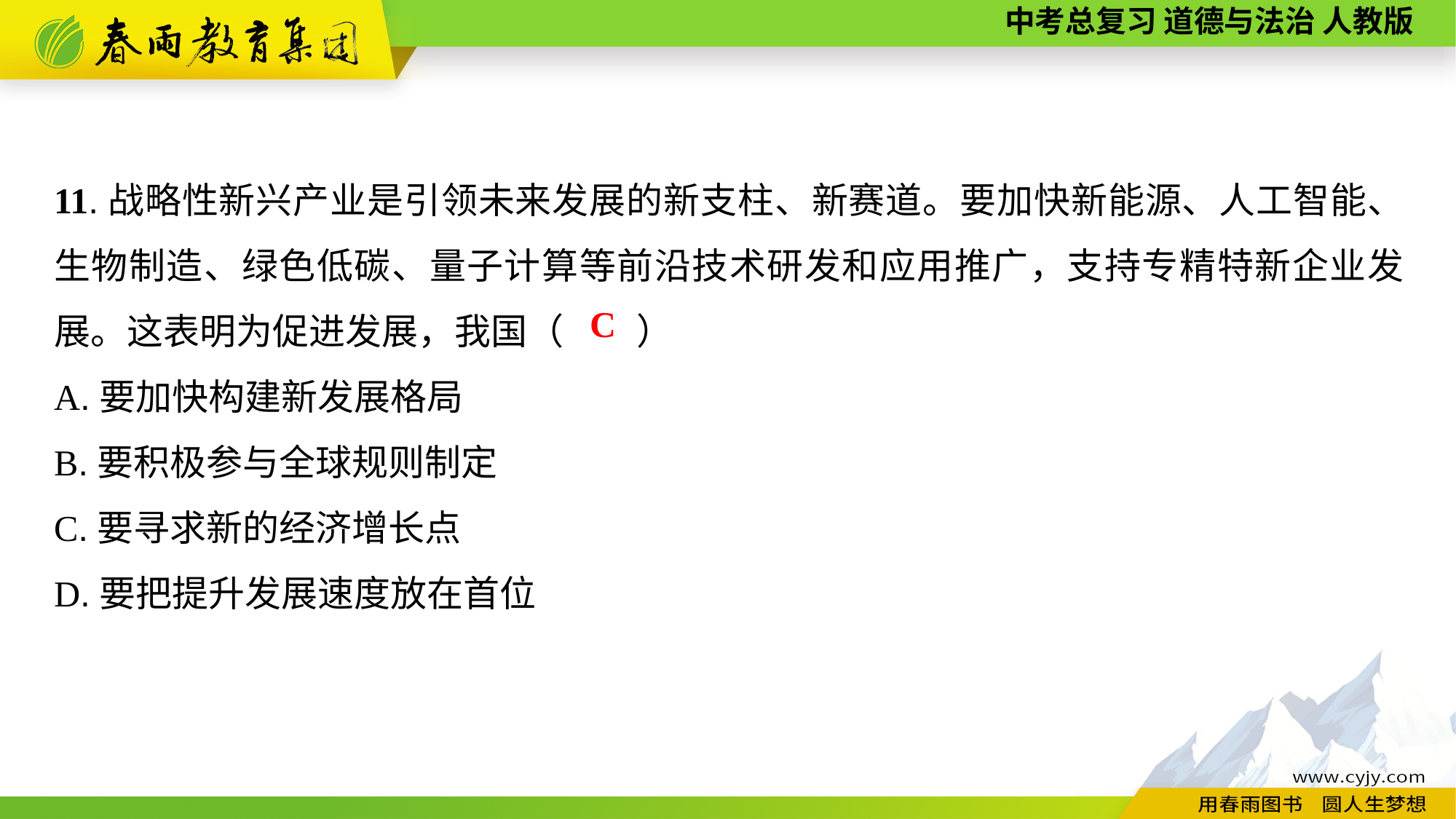

11.战略性新兴产业是引领未来发展的新支柱、新赛道。要加快新能源、人工智能、生物制造、绿色低碳、量子计算等前沿技术研发和应用推广，支持专精特新企业发展。这表明为促进发展，我国（　　）
A.要加快构建新发展格局
B.要积极参与全球规则制定
C.要寻求新的经济增长点
D.要把提升发展速度放在首位
C